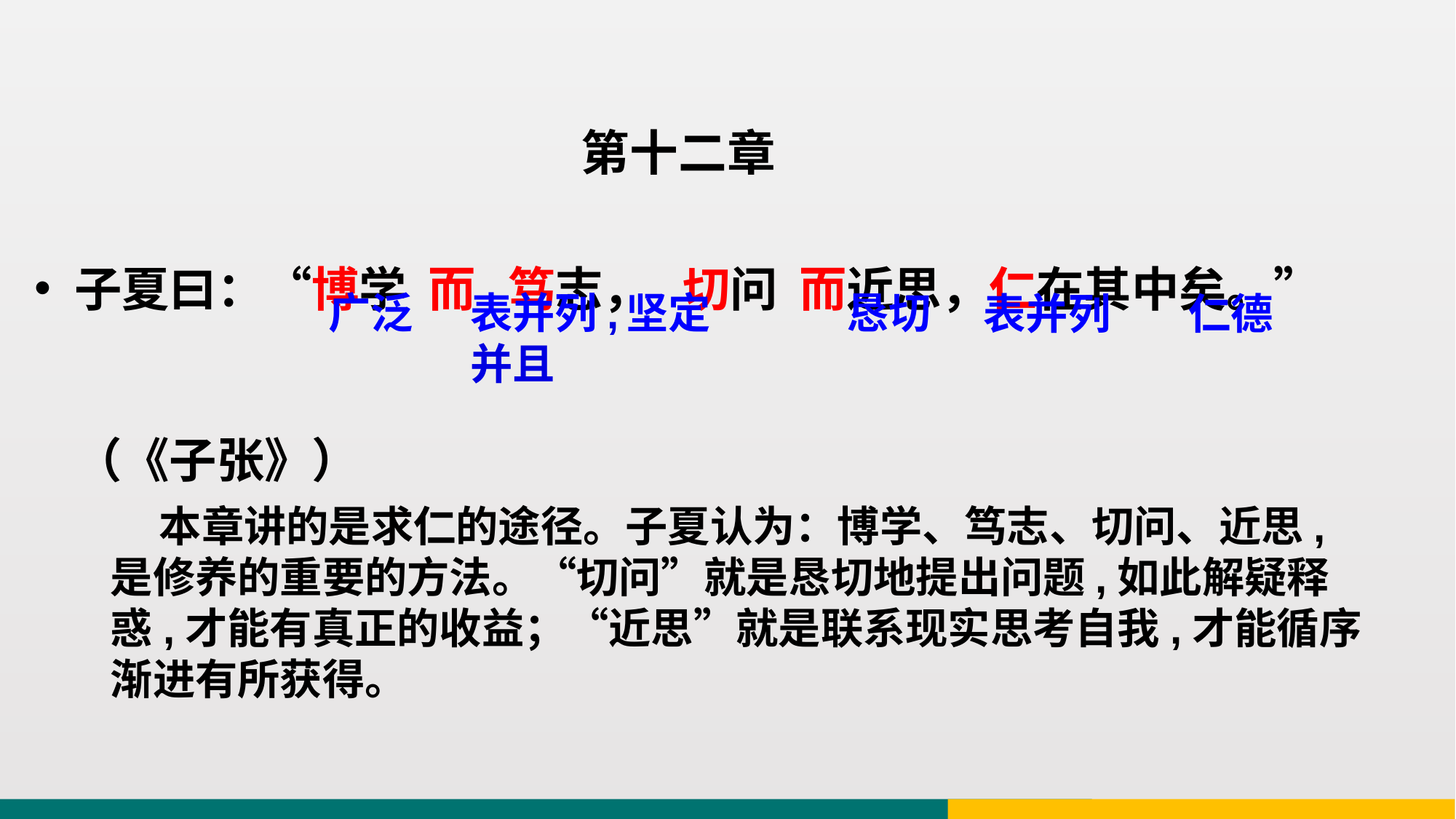

第十二章
子夏曰：“博学  而   笃志，   切问  而近思，仁在其中矣。”（《子张》）

坚定
恳切
广泛
表并列,并且
表并列
仁德
    本章讲的是求仁的途径。子夏认为：博学、笃志、切问、近思,是修养的重要的方法。“切问”就是恳切地提出问题,如此解疑释惑,才能有真正的收益；“近思”就是联系现实思考自我,才能循序渐进有所获得。